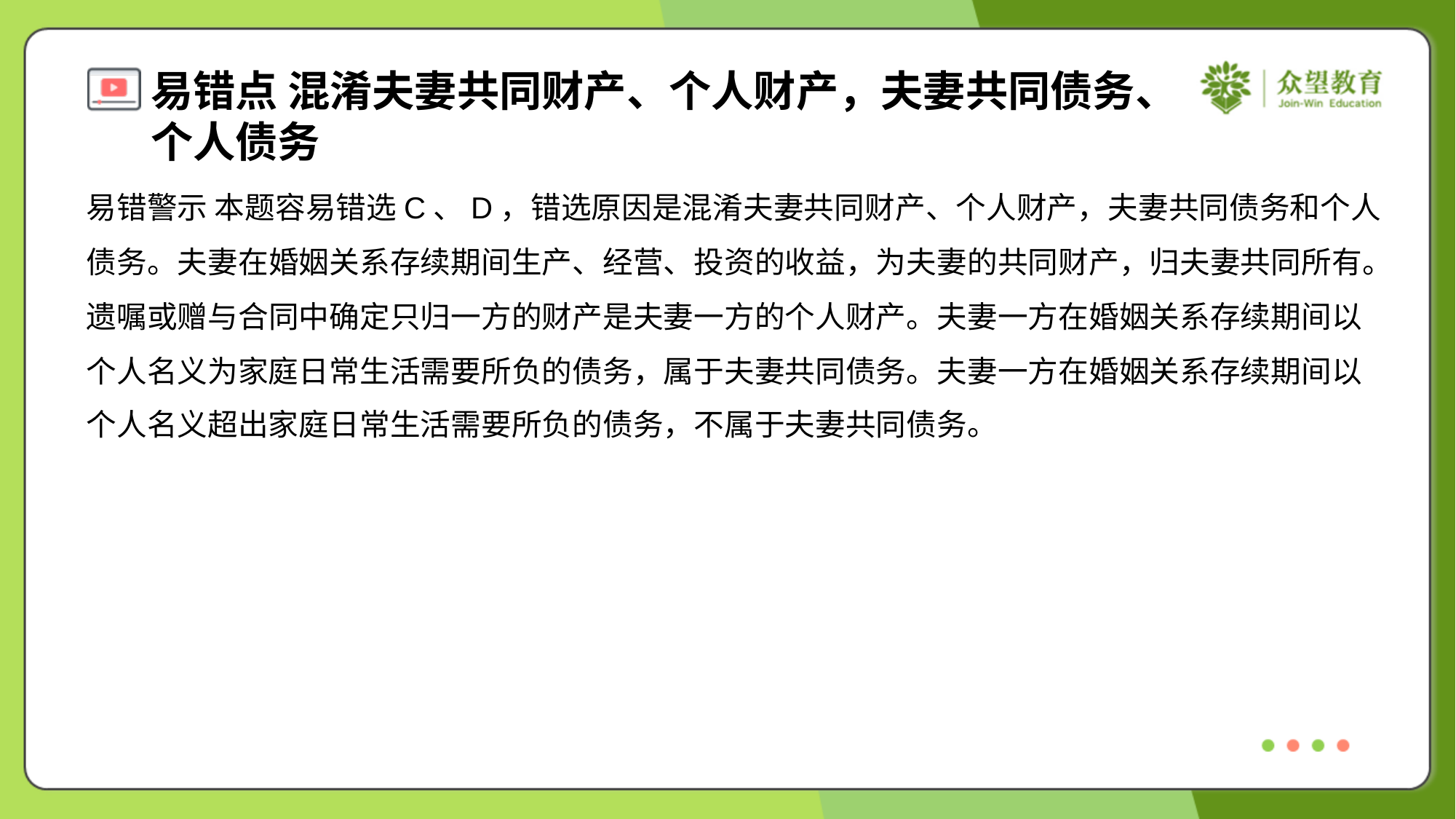

易错警示 本题容易错选C、D，错选原因是混淆夫妻共同财产、个人财产，夫妻共同债务和个人
债务。夫妻在婚姻关系存续期间生产、经营、投资的收益，为夫妻的共同财产，归夫妻共同所有。
遗嘱或赠与合同中确定只归一方的财产是夫妻一方的个人财产。夫妻一方在婚姻关系存续期间以
个人名义为家庭日常生活需要所负的债务，属于夫妻共同债务。夫妻一方在婚姻关系存续期间以
个人名义超出家庭日常生活需要所负的债务，不属于夫妻共同债务。